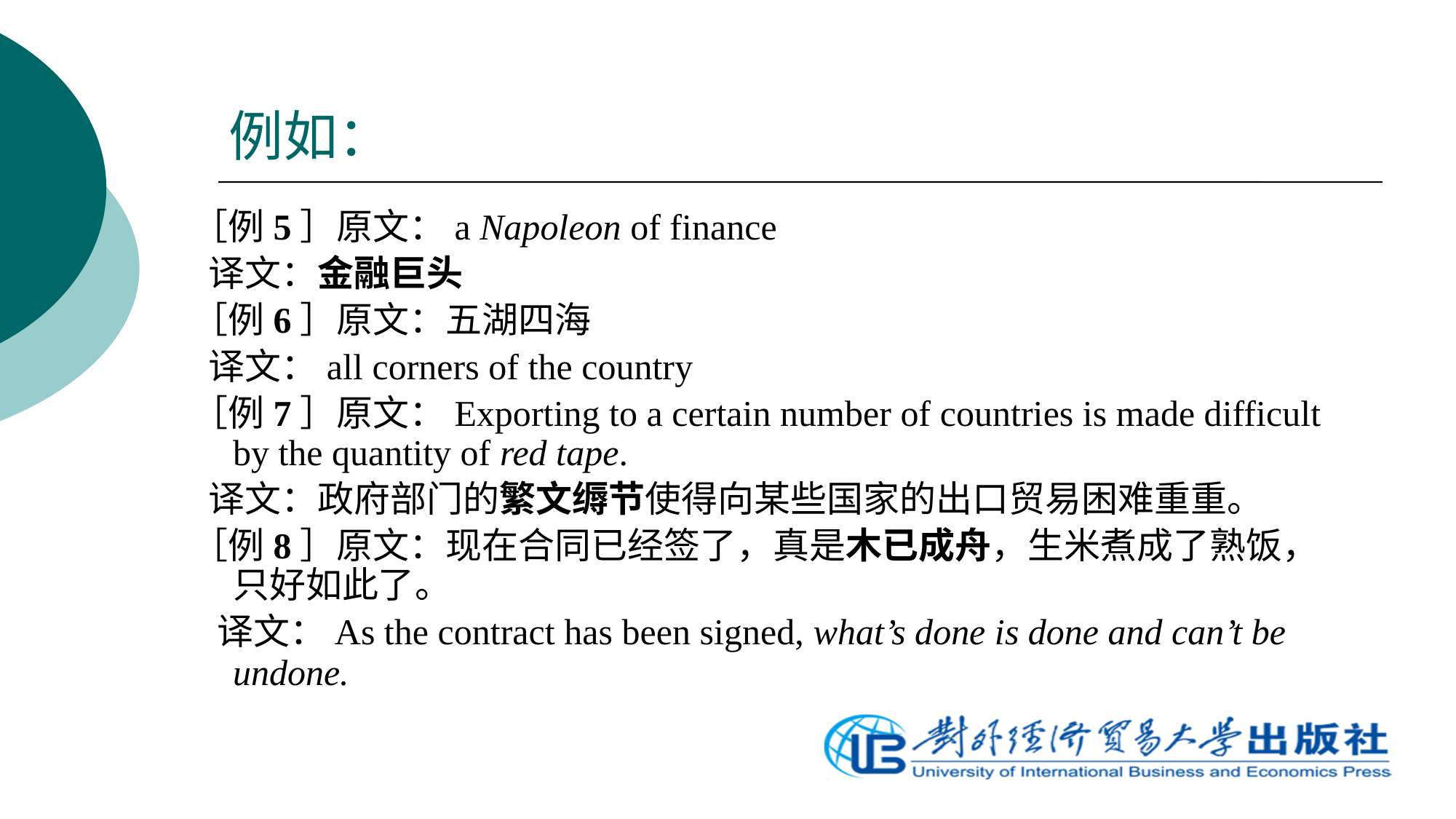

# 例如：
［例5］原文：a Napoleon of finance
 译文：金融巨头
［例6］原文：五湖四海
 译文：all corners of the country
［例7］原文：Exporting to a certain number of countries is made difficult by the quantity of red tape.
 译文：政府部门的繁文缛节使得向某些国家的出口贸易困难重重。
［例8］原文：现在合同已经签了，真是木已成舟，生米煮成了熟饭，只好如此了。
  译文：As the contract has been signed, what’s done is done and can’t be undone.